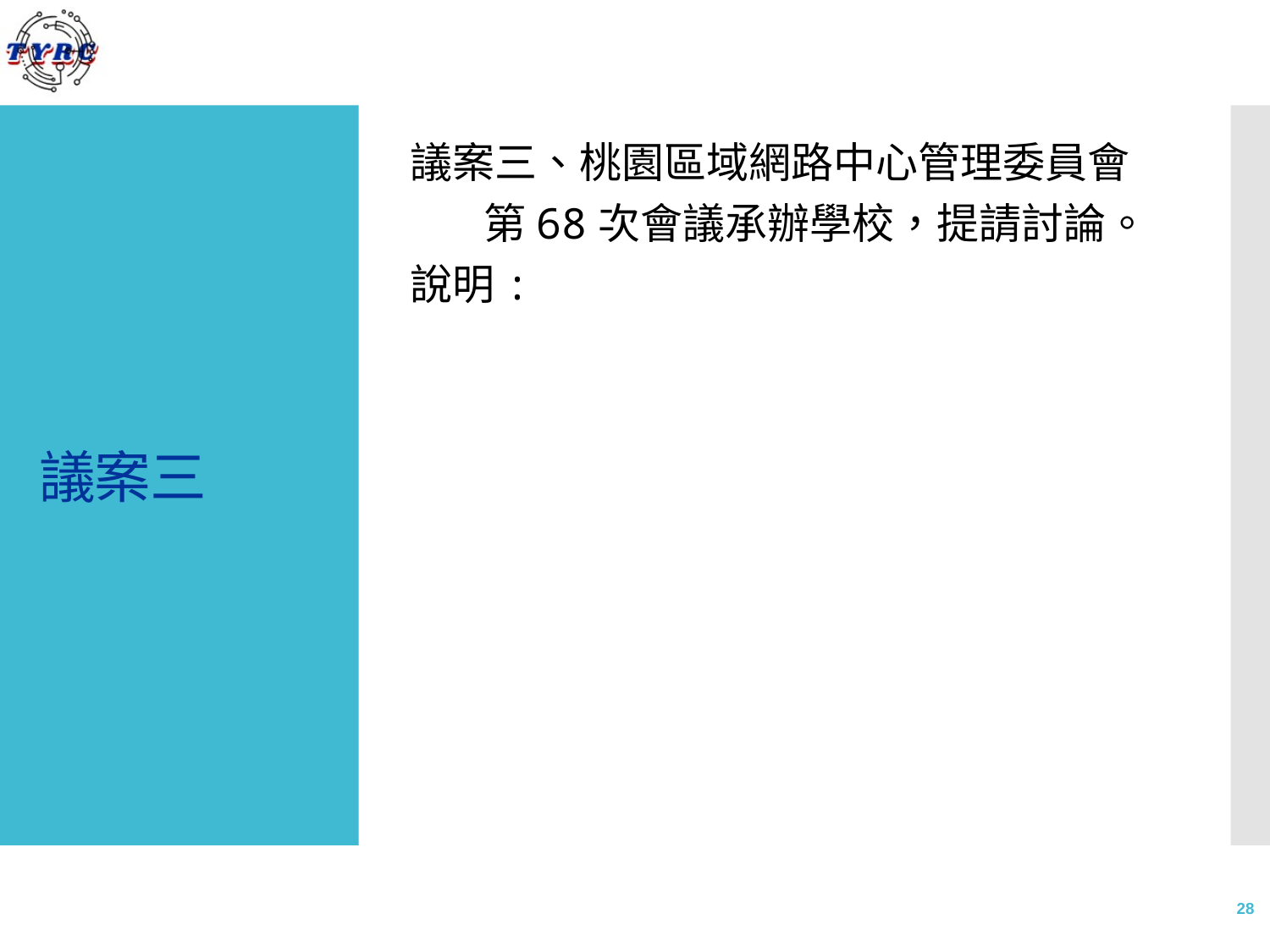

議案三、桃園區域網路中心管理委員會
第68次會議承辦學校，提請討論。
說明:

# 議案三
28